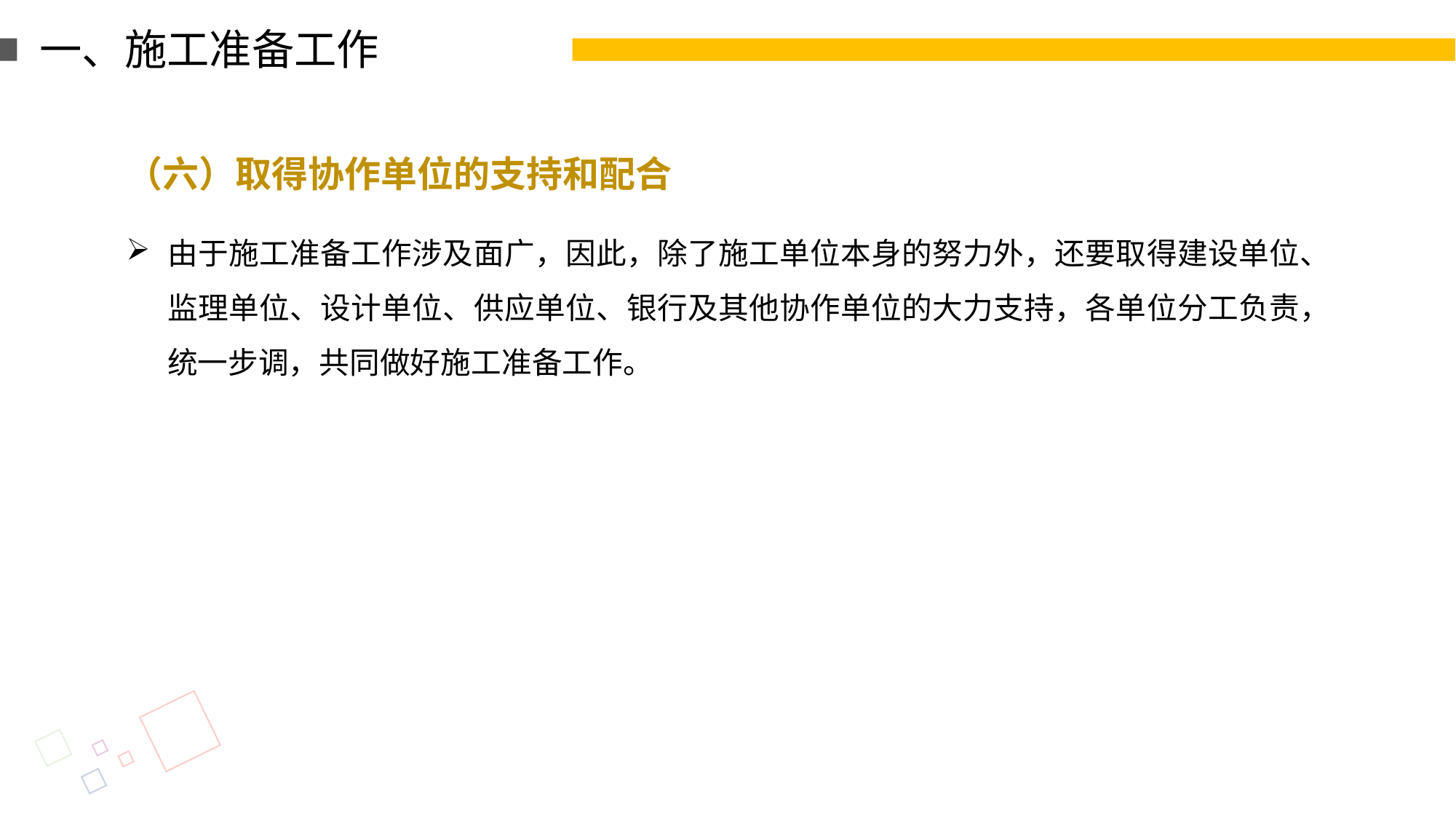

一、施工准备工作
（六）取得协作单位的支持和配合
由于施工准备工作涉及面广，因此，除了施工单位本身的努力外，还要取得建设单位、监理单位、设计单位、供应单位、银行及其他协作单位的大力支持，各单位分工负责，统一步调，共同做好施工准备工作。